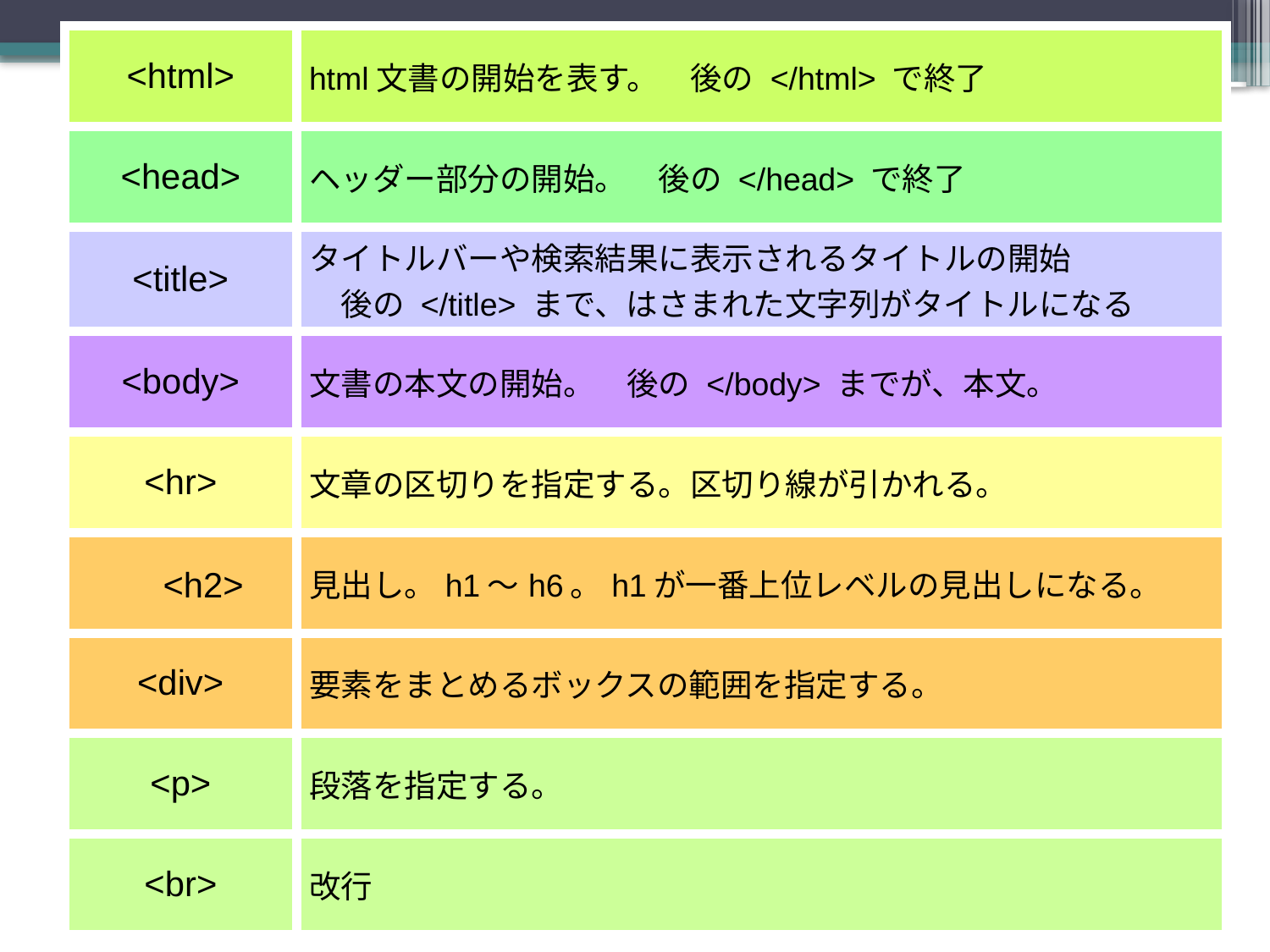

| <html> | html文書の開始を表す。　後の </html> で終了 |
| --- | --- |
| <head> | ヘッダー部分の開始。　後の </head> で終了 |
| <title> | タイトルバーや検索結果に表示されるタイトルの開始 　後の </title> まで、はさまれた文字列がタイトルになる |
| <body> | 文書の本文の開始。　後の </body> までが、本文。 |
| <hr> | 文章の区切りを指定する。区切り線が引かれる。 |
| <h2> | 見出し。h1～h6。h1が一番上位レベルの見出しになる。 |
| <div> | 要素をまとめるボックスの範囲を指定する。 |
| <p> | 段落を指定する。 |
| <br> | 改行 |